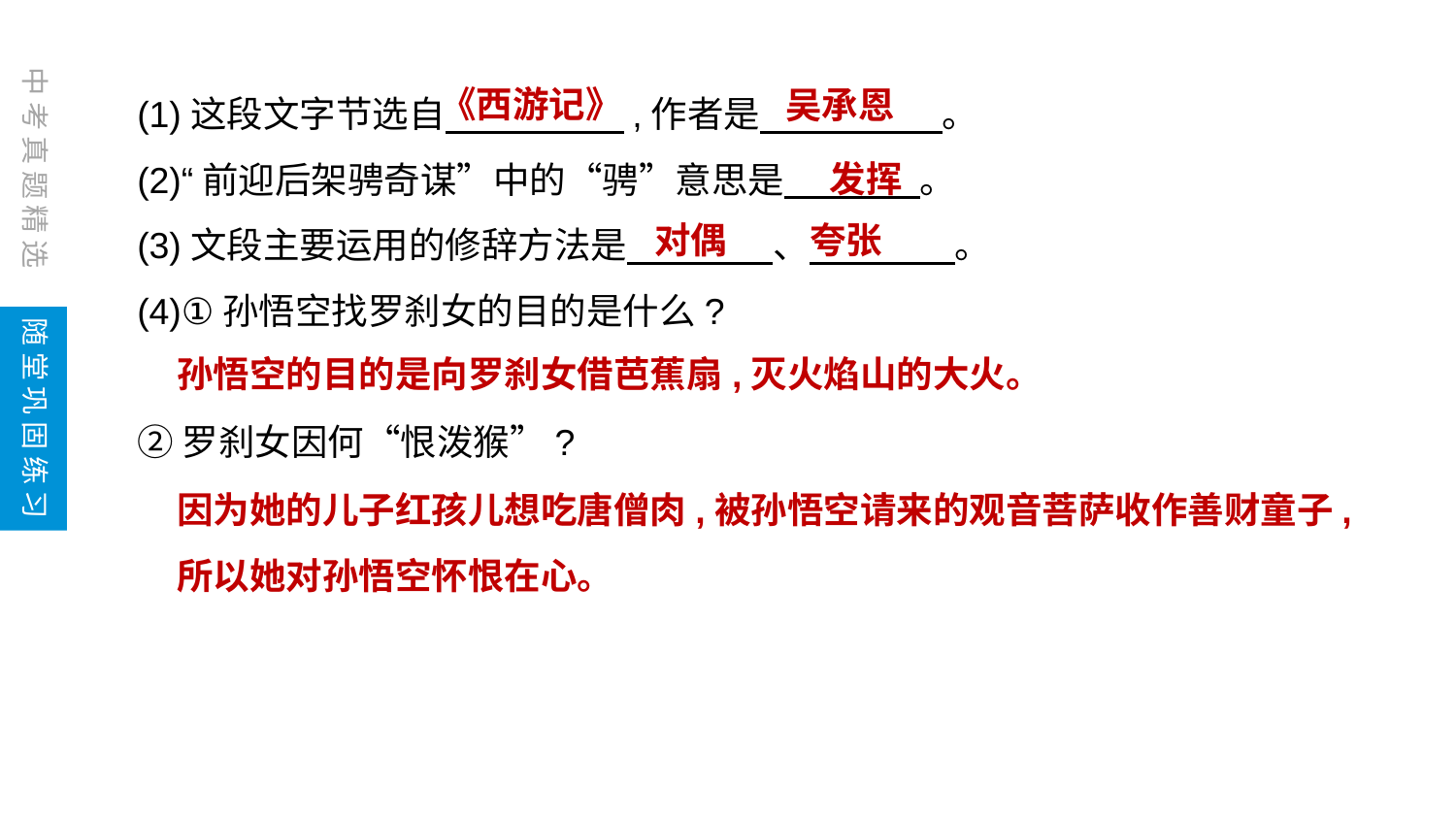

《西游记》
吴承恩
中考真题精选
(1)这段文字节选自　　    　　,作者是　　　　　。
(2)“前迎后架骋奇谋”中的“骋”意思是　            。
(3)文段主要运用的修辞方法是　　　　、　　　　。
(4)①孙悟空找罗刹女的目的是什么?

②罗刹女因何“恨泼猴”?
发挥
对偶          夸张

随堂巩固练习
孙悟空的目的是向罗刹女借芭蕉扇,灭火焰山的大火。
因为她的儿子红孩儿想吃唐僧肉,被孙悟空请来的观音菩萨收作善财童子,所以她对孙悟空怀恨在心。